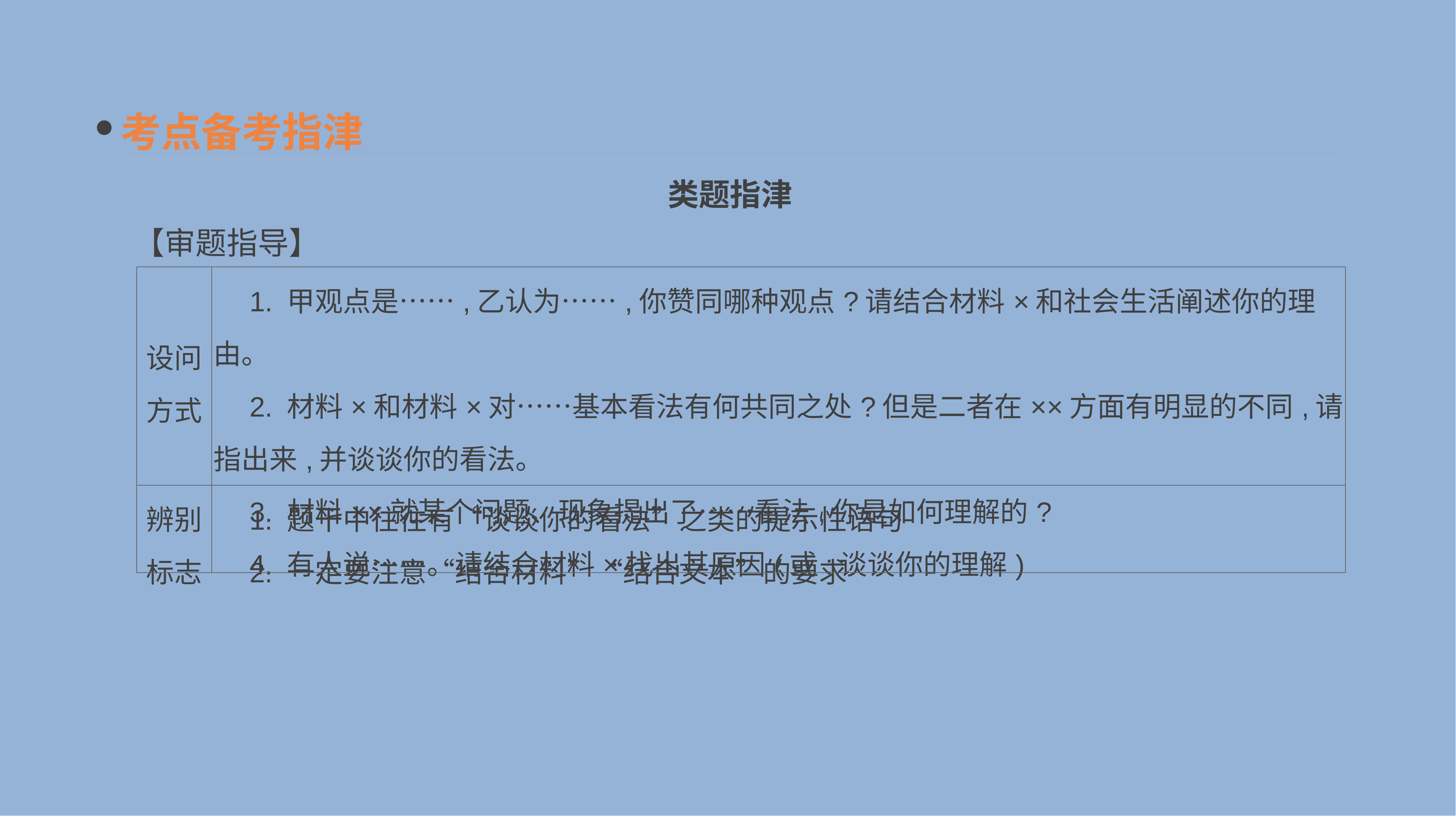

考点备考指津

类题指津
【审题指导】
| 设问 方式 | 1. 甲观点是……,乙认为……,你赞同哪种观点?请结合材料×和社会生活阐述你的理由。 　2. 材料×和材料×对……基本看法有何共同之处?但是二者在××方面有明显的不同,请指出来,并谈谈你的看法。 　3. 材料××就某个问题、现象提出了……看法,你是如何理解的? 　4. 有人说……。请结合材料×找出其原因(或:谈谈你的理解) |
| --- | --- |
| 辨别 标志 | 1. 题干中往往有“谈谈你的看法”之类的提示性语句 　2. 一定要注意“结合材料”“结合文本”的要求 |